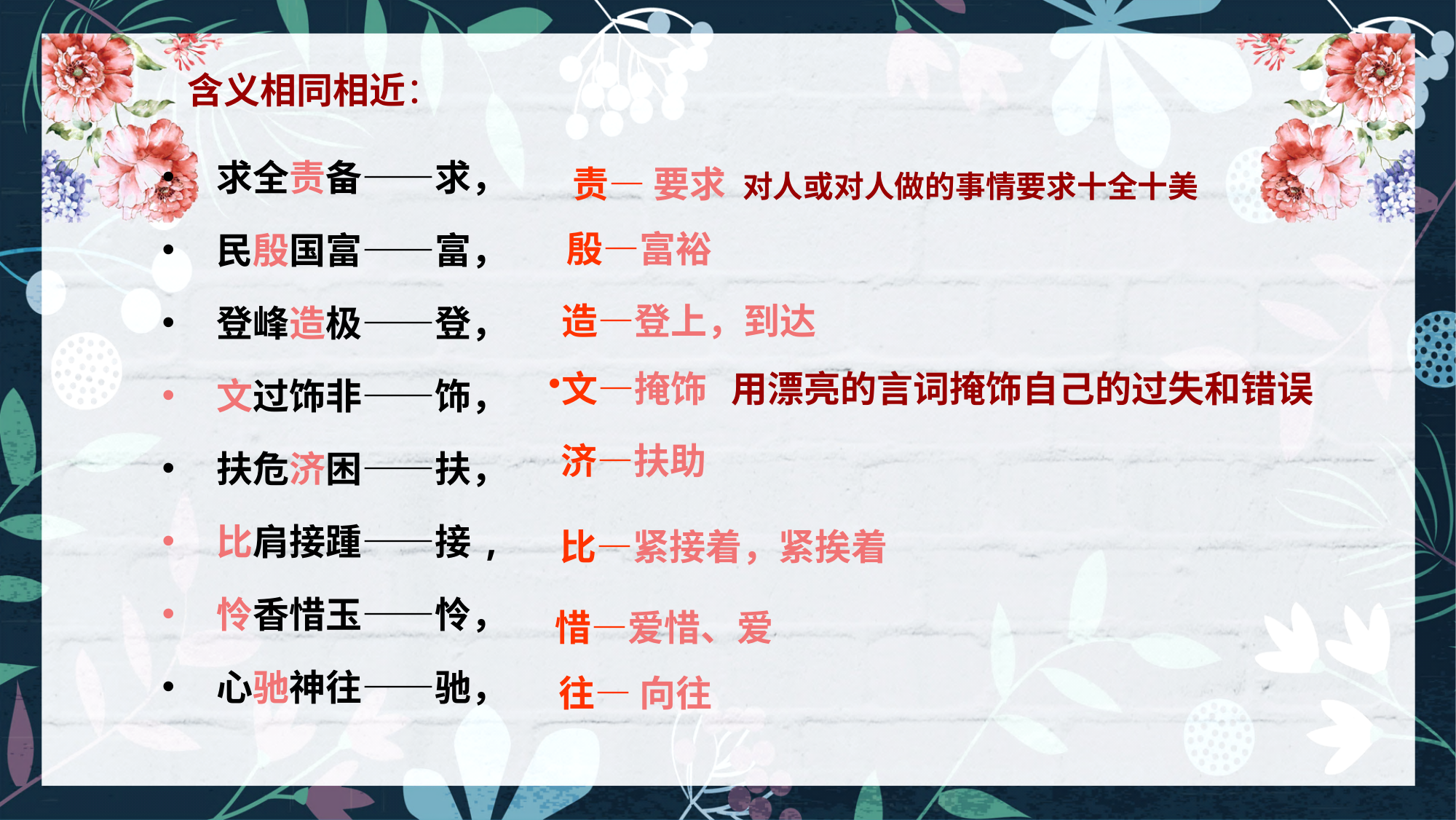

含义相同相近：

求全责备——求，
民殷国富——富，
登峰造极——登，
文过饰非——饰，
扶危济困——扶，
比肩接踵——接,
怜香惜玉——怜，
心驰神往——驰，
责— 要求  对人或对人做的事情要求十全十美
殷—富裕
造—登上，到达
文—掩饰   用漂亮的言词掩饰自己的过失和错误

济—扶助
比—紧接着，紧挨着
惜—爱惜、爱

往— 向往